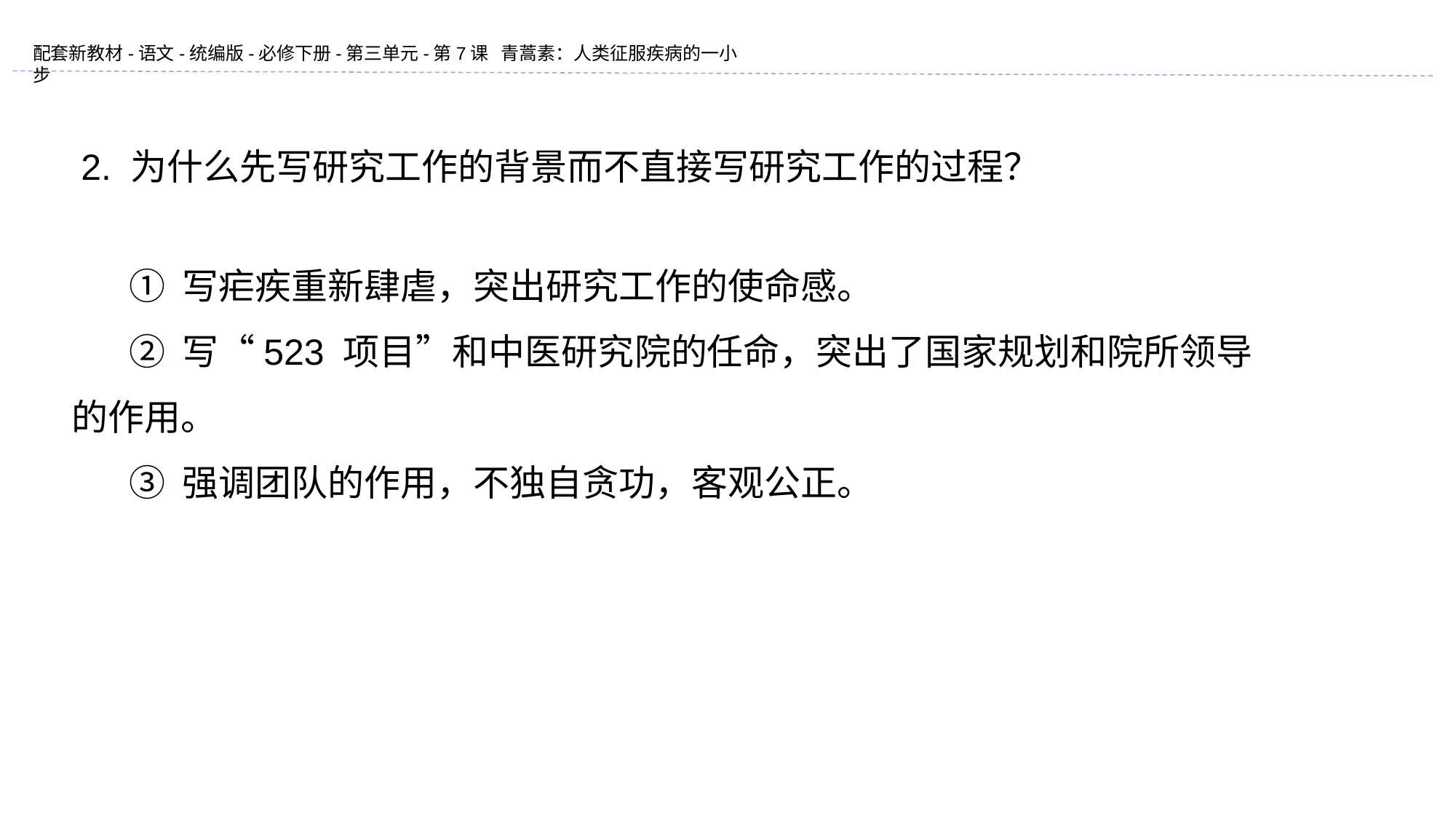

2. 为什么先写研究工作的背景而不直接写研究工作的过程？
       ① 写疟疾重新肆虐，突出研究工作的使命感。
       ② 写“523 项目”和中医研究院的任命，突出了国家规划和院所领导
的作用。
       ③ 强调团队的作用，不独自贪功，客观公正。